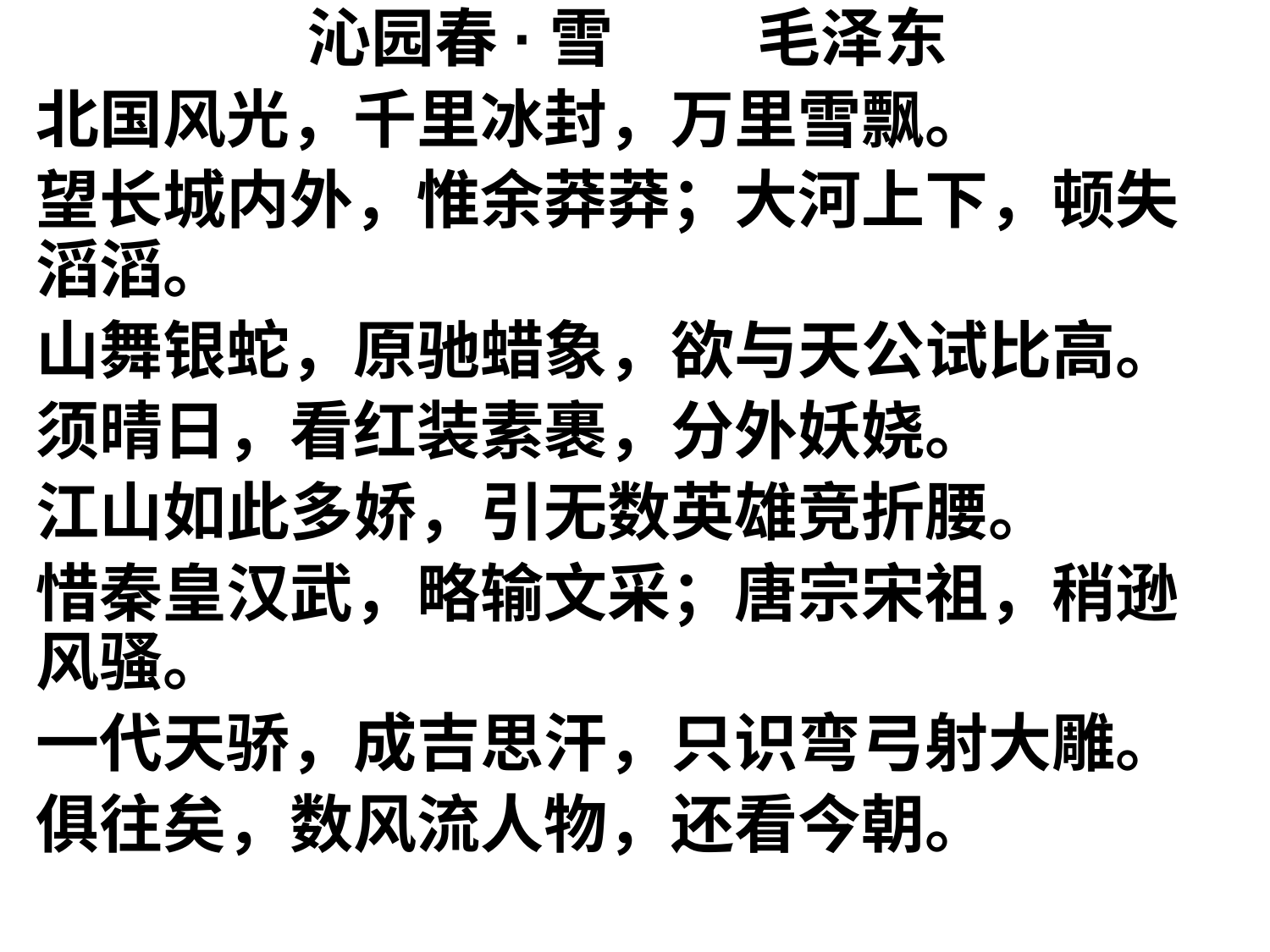

沁园春·雪          毛泽东
北国风光，千里冰封，万里雪飘。
望长城内外，惟余莽莽；大河上下，顿失滔滔。
山舞银蛇，原驰蜡象，欲与天公试比高。
须晴日，看红装素裹，分外妖娆。
江山如此多娇，引无数英雄竞折腰。
惜秦皇汉武，略输文采；唐宗宋祖，稍逊风骚。
一代天骄，成吉思汗，只识弯弓射大雕。
俱往矣，数风流人物，还看今朝。
人生从来没有真正的绝境。无论遭受多少艰辛，无论经历多少苦难，心中都要怀着一粒信念的种子，有什么样的眼界和胸襟，就看到什么样的风景。你的心有多宽，你的舞台就有多大；你的格局有多大，你的心就能有多宽。我很平凡，却不简单，只要我想要，就会通过自己的努力去得到。羡慕别人不如自己拥有，现在的努力奋斗成就未来的自己。人生要学会储蓄。你若耕耘，就储存了一次丰收；你若努力，就储存了一个希望；你若微笑，就储存了一份快乐。你能支取什么，取决于你储蓄了什么。没有储存友谊，就无法支取帮助；没有储存学识，就无法支取能力；没有储存汗水，就无法支取成长。想要取之不尽的幸福，要储蓄感恩和付出。人生之路并非只有坦途，也有不少崎岖与坎坷，甚至会有一时难以跨越的沟坎儿。在这样的紧要关头我们只有一种选择：再向前跨出一步!尽管可能非常艰难，但请相信：只要坚持下去，你的人生会无比绚丽！弯得下腰，才抬得起头。在人生路上，不是所有的门都很宽阔，有的门需要你弯腰侧身才进得去。所以，必要时要能够弯得下自己的腰，才可能在人生路上畅通无阻。跟着理智走，要有勇气;跟着感觉走，就要有倾其所有的决心。从不曾放弃追求，从不愿放弃自己的所有，一路走下来，路过太多的风景，领略太多的是是非非，才渐渐明白，人活着不只为了自己，而活着，却要活出自己你不会的东西，觉得难的东西，一定不要躲。先搞明白，后精湛，你就比别人优秀了。因为大部分人都不舍得花力气去钻研，自动淘汰，所以你执着的努力，就占了大便宜。女生年轻时的奋斗不是为了嫁个好人，而是为了让自己找一份好工作，有一个在哪里都饿不死的一技之长，有一份不错的收入。因为：只有当你经济独立了，才能做到说走就走，才能灵魂独立，才能有资本选择自己想要伴侣和生活。成功没有快车道，幸福没有高速路，一份耕耘一份收获，所有的成功都来自不倦的努力和奔跑，所有幸福都来自平凡的奋斗和坚持。也许你要早上七点起床，晚上十二点睡觉，日复一日，踽踽独行。但只要笃定而动情地活着，即使生不逢时，你人生最坏的结果，也只是大器晚成。无论遇到什么困难，受到什么伤害，都不要放弃和抱怨。放弃，再也没有机会；抱怨，会让家人伤心；只要不放弃，扛下去，生活一定会给你想要的惊喜！无论遇到什么困难，受到什么伤害，都不要放弃和抱怨。放弃，再也没有机会；抱怨，会让家人伤心；只要不放弃，扛下去，生活一定会给你想要的惊喜！行动力，是我们对平庸生活最好的回击。人与人之所以拉开距离，就在于行动力。不行动，梦想就只是好高骛远；不执行，目标就只是海市蜃楼。想做一件事，最好的开始就是现在。每个人的心里，都藏着一个了不起的自己，只要你不颓废，不消极，一直悄悄酝酿着乐观，培养着豁达，坚持着善良，只要在路上，就没有到达不了的远方！每个人的心里，都藏着一个了不起的自己，只要你不颓废，不消极，一直悄悄酝酿着乐观，培养着豁达，坚持着善良，只要在路上，就没有到达不了的远方！自己丰富才能感知世界丰富，自己善良才能感知社会美好，自己坦荡才能感受生活喜悦，自己成功才能感悟生命壮观！前进的理由只要一个，后退的理由却有一百个。每条路都是孤独的，慢慢的你会相信没有什么事不可原谅，没有什么人会永驻身旁，也许现在的你很累，未来的路还很长，不要忘了当初为何而出发，是什么让你坚持到现在，勿忘初心。每条路都是孤独的，慢慢的你会相信没有什么事不可原谅，没有什么人会永驻身旁，也许现在的你很累，未来的路还很长，不要忘了当初为何而出发，是什么让你坚持到现在，勿忘初心。人活一世，实属不易，做个善良的人，踏实，做个简单的人，轻松。不管以前受过什么伤害，遇到什么挫折，做人贵在善良，做事重在坚持！别人欠你的，上天会还你，善良，终有好报；坚持，必有收获！人活一世，实属不易，做个善良的人，踏实，做个简单的人，轻松。不管以前受过什么伤害，遇到什么挫折，做人贵在善良，做事重在坚持！别人欠你的，上天会还你，善良，终有好报；坚持，必有收获！不要凡事都依靠别人。在这个世界上，最能让你依靠的人是自己，最能拯救你的人也只能是自己。要想事情改变，首先要改变自己。只有改变自己，才会最终改变别人。有位哲人说得好：如果你不能成为大道，那就当一条小路；如果你不能成为太阳，那就当一颗星星。生活有一百种过法，别人的故事再好，始终容不下你。活成什么样子，自己决定。不要羡慕别人，你有更好的，只是你还不知道。水再浑浊，只要长久沉淀，依然会分外清澄；人再愚钝，只要足够努力，一样能改写命运。更何况比我差的人还没放弃，比我好的人仍在努力，我就更没资格说，我无能为力。水再浑浊，只要长久沉淀，依然会分外清澄；人再愚钝，只要足够努力，一样能改写命运。更何况比我差的人还没放弃，比我好的人仍在努力，我就更没资格说，我无能为力。朝着一个目标不停的向前，不断努力的付出，哪怕你现在的人生是从零开始，你都可以做得到。早安！让梦想照进现实，才是当下最应该做的事情！赚钱的时候不矫情， 花钱的时候不磨叽， 生活不会因为你哭泣而对你温柔， 连孩子都知道，想要的东西，要踮起脚尖，自己伸手去拿，所以不要什么都不做，还什么都想要。但你可以通过努力而活的风情万种， 这才是该有的生活！无论未来的每一天，是什么样子，都是我自己的选择，按照自己的选择来生活，是送给自己最好的礼物。